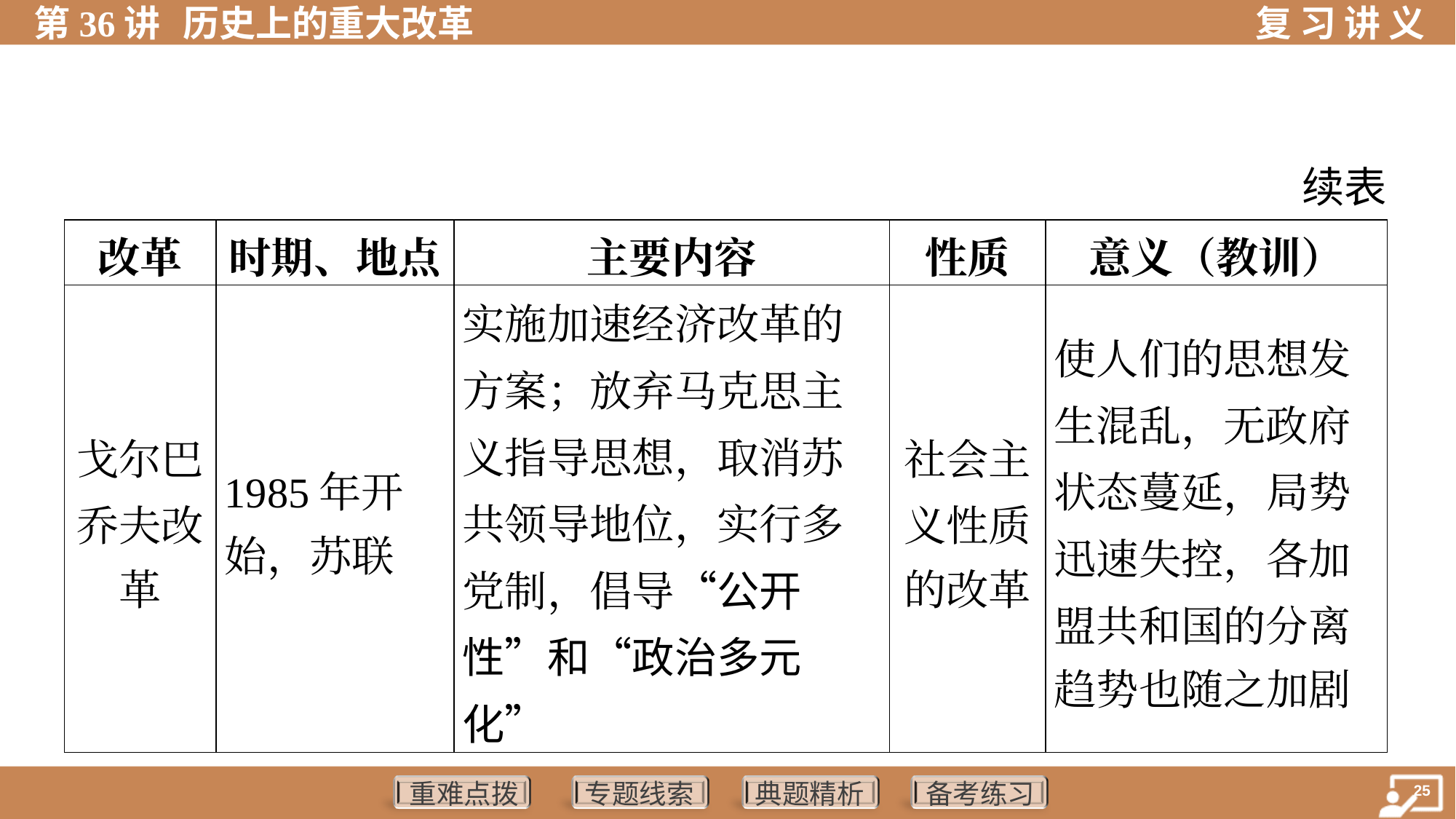

续表
| 改革 | 时期、地点 | 主要内容 | 性质 | 意义（教训） |
| --- | --- | --- | --- | --- |
| 戈尔巴 乔夫改 革 | 1985年开 始，苏联 | 实施加速经济改革的 方案；放弃马克思主 义指导思想，取消苏 共领导地位，实行多 党制，倡导“公开性”和“政治多元化” | 社会主 义性质 的改革 | 使人们的思想发 生混乱，无政府 状态蔓延，局势 迅速失控，各加 盟共和国的分离 趋势也随之加剧 |